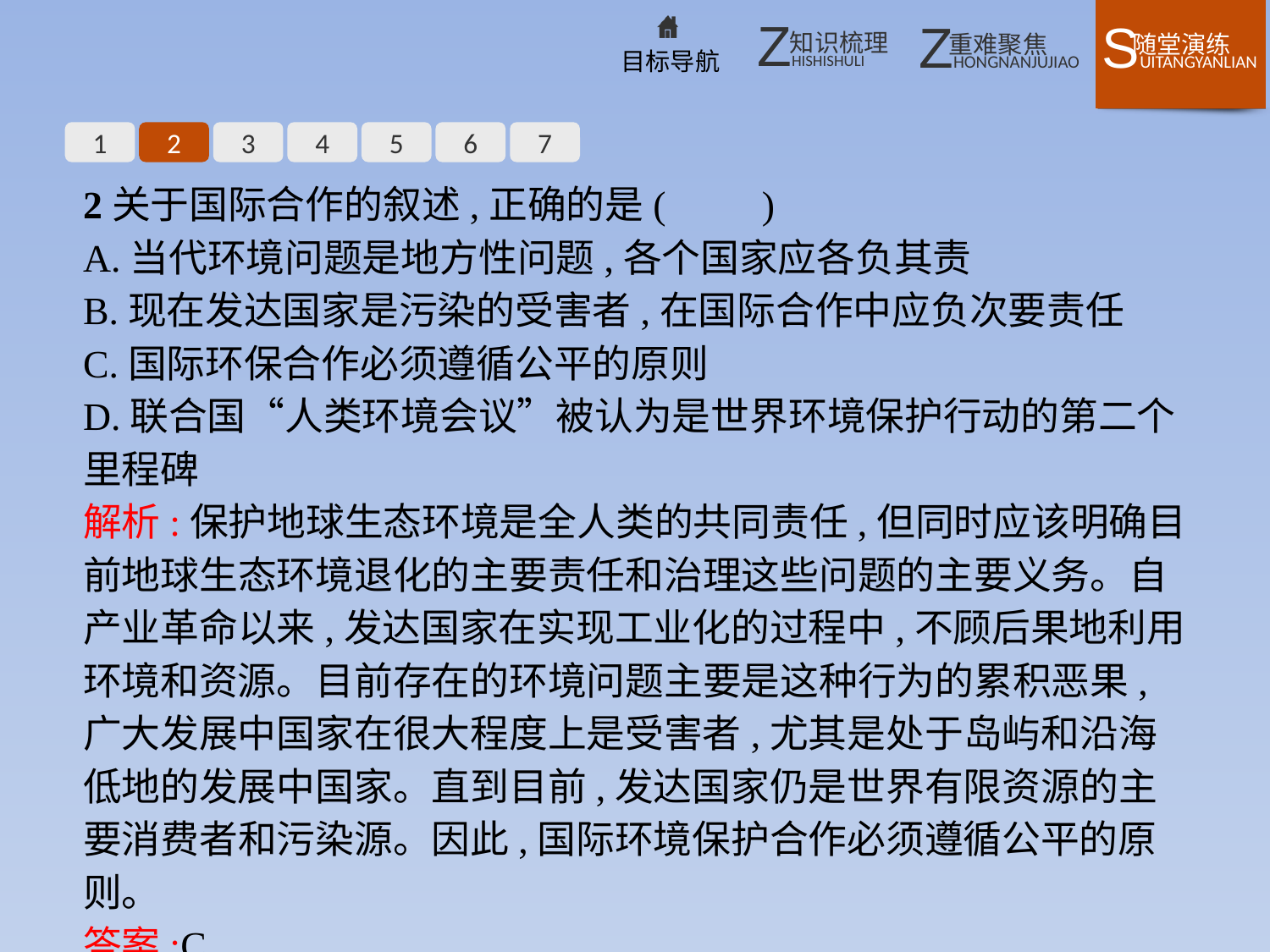

1
2
3
4
5
6
7
2关于国际合作的叙述,正确的是(　　)
A.当代环境问题是地方性问题,各个国家应各负其责
B.现在发达国家是污染的受害者,在国际合作中应负次要责任
C.国际环保合作必须遵循公平的原则
D.联合国“人类环境会议”被认为是世界环境保护行动的第二个里程碑
解析:保护地球生态环境是全人类的共同责任,但同时应该明确目前地球生态环境退化的主要责任和治理这些问题的主要义务。自产业革命以来,发达国家在实现工业化的过程中,不顾后果地利用环境和资源。目前存在的环境问题主要是这种行为的累积恶果,广大发展中国家在很大程度上是受害者,尤其是处于岛屿和沿海低地的发展中国家。直到目前,发达国家仍是世界有限资源的主要消费者和污染源。因此,国际环境保护合作必须遵循公平的原则。
答案:C